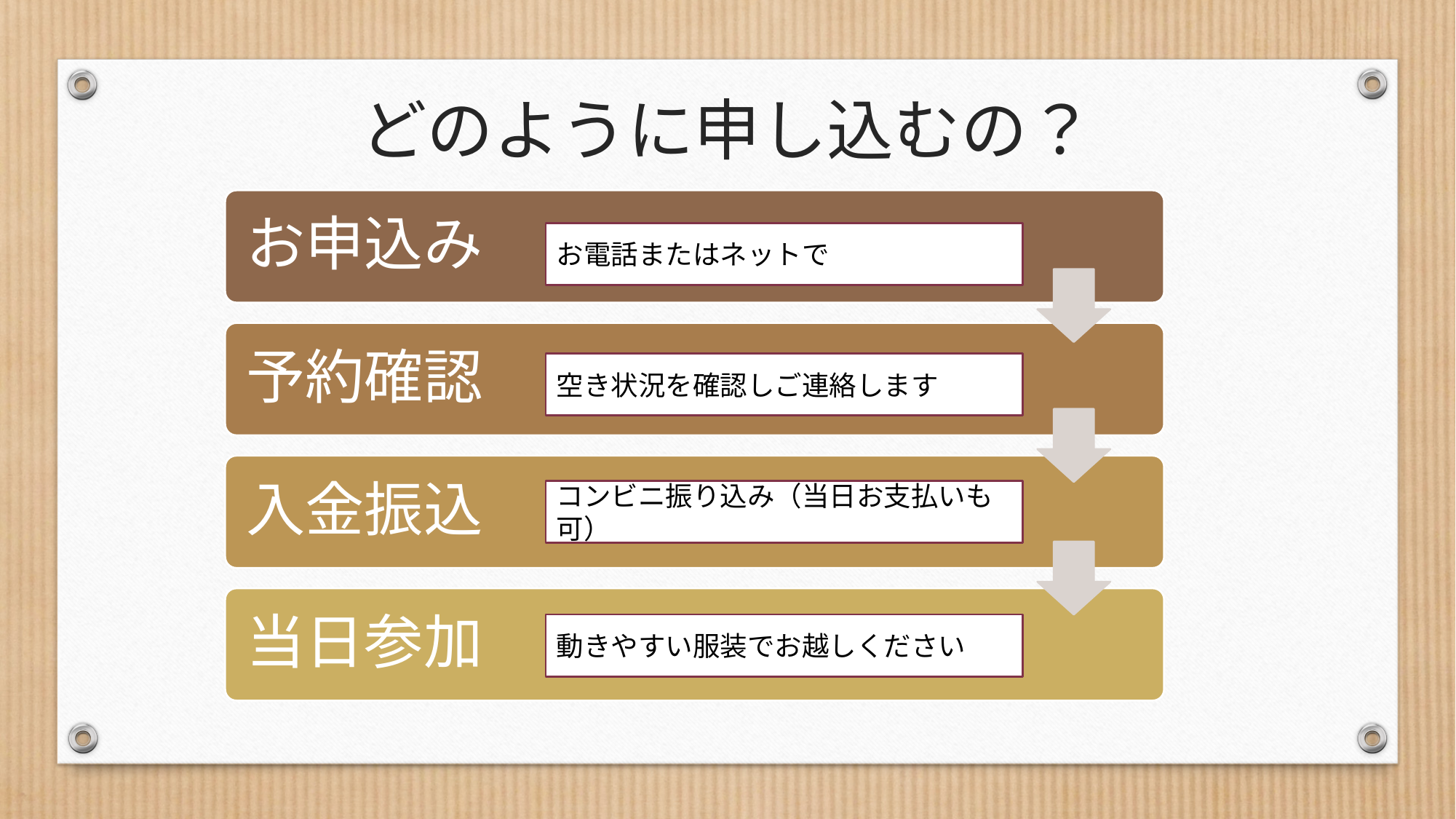

# どのように申し込むの？
お申込み
お電話またはネットで

予約確認
空き状況を確認しご連絡します

入金振込
コンビニ振り込み（当日お支払いも可）

当日参加
動きやすい服装でお越しください